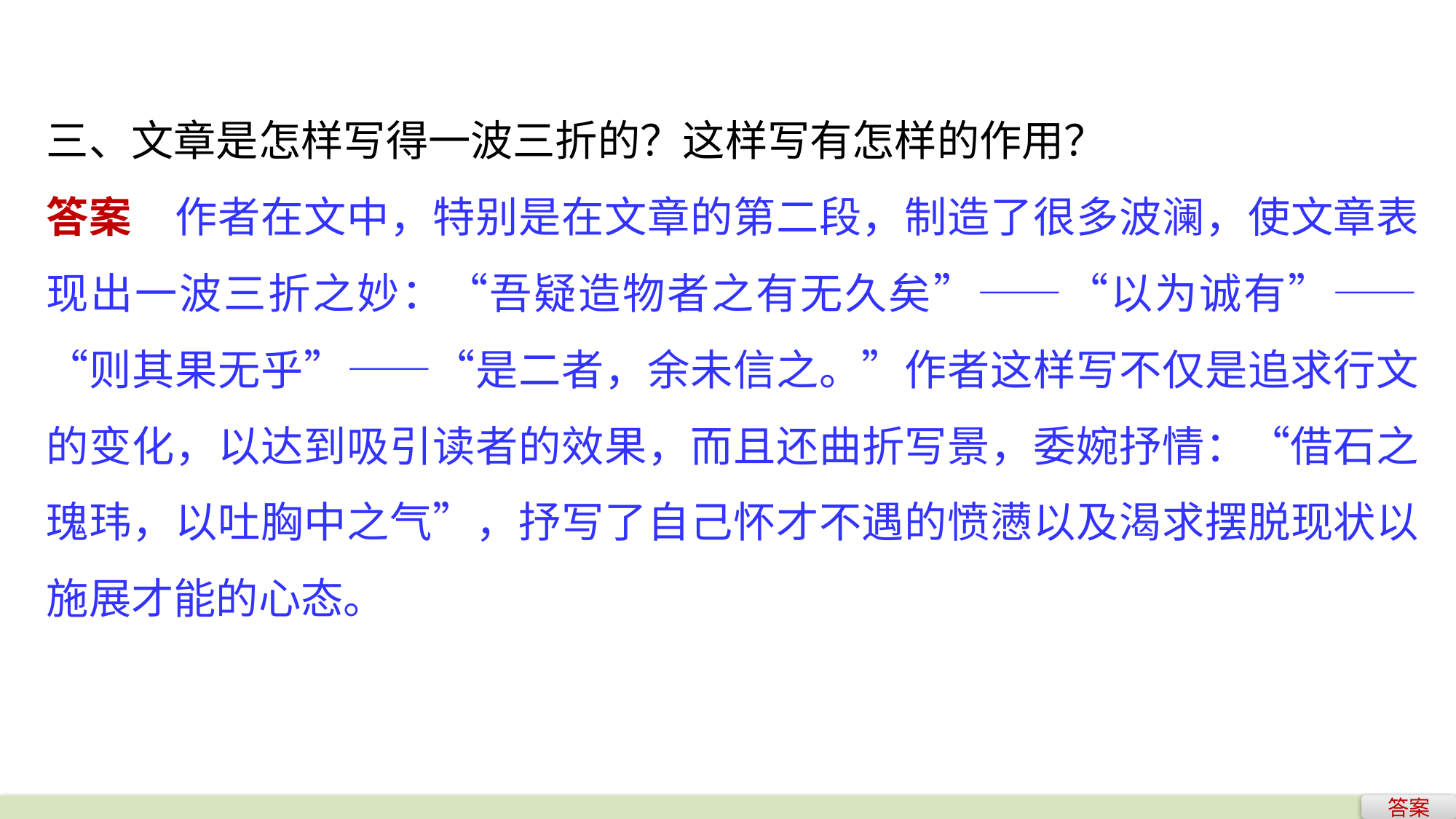

三、文章是怎样写得一波三折的？这样写有怎样的作用？
答案　作者在文中，特别是在文章的第二段，制造了很多波澜，使文章表现出一波三折之妙：“吾疑造物者之有无久矣”——“以为诚有”——“则其果无乎”——“是二者，余未信之。”作者这样写不仅是追求行文的变化，以达到吸引读者的效果，而且还曲折写景，委婉抒情：“借石之瑰玮，以吐胸中之气”，抒写了自己怀才不遇的愤懑以及渴求摆脱现状以施展才能的心态。
答案